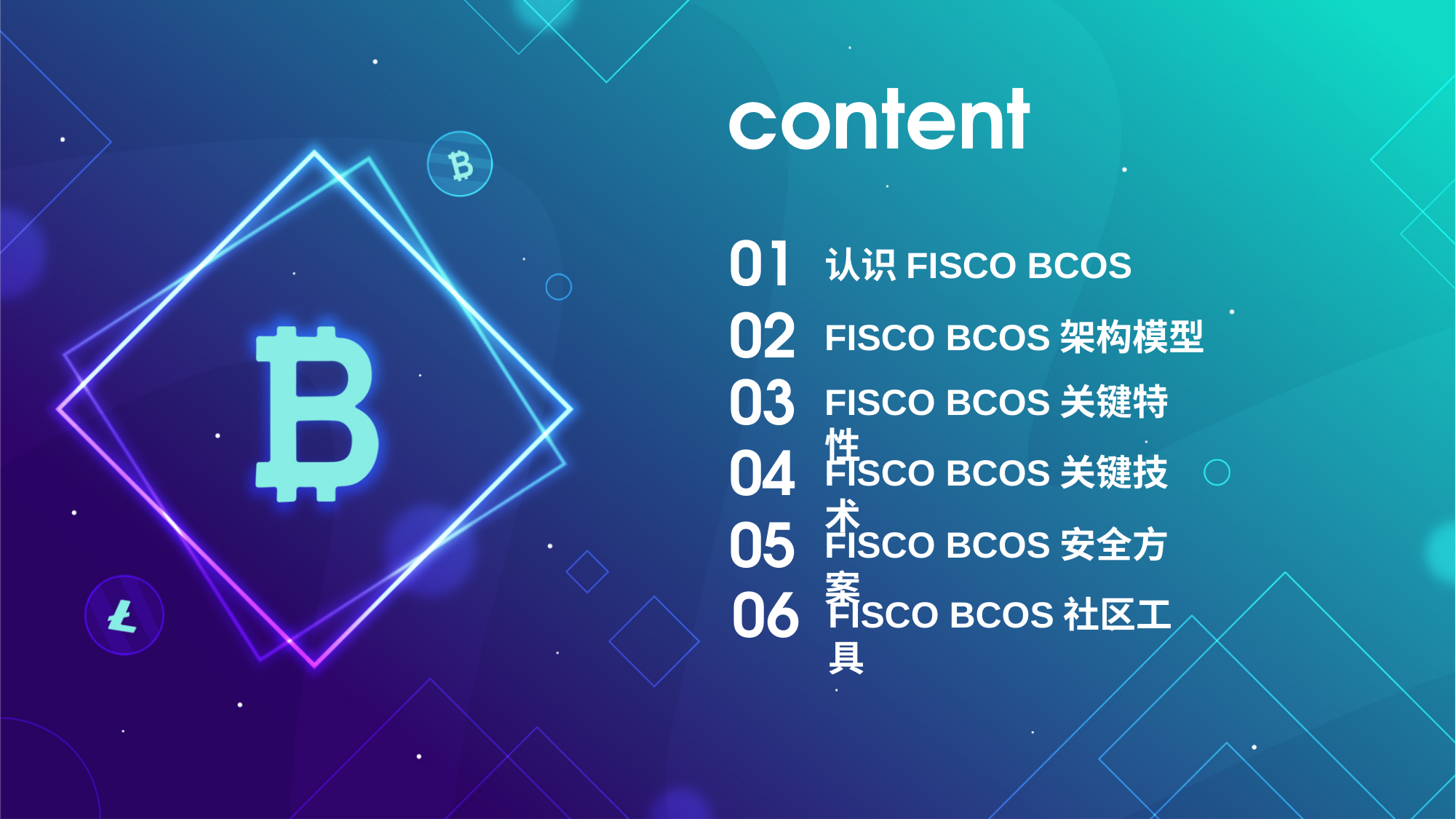

content
01
认识FISCO BCOS
02
FISCO BCOS架构模型
03
FISCO BCOS关键特性
04
FISCO BCOS关键技术
05
FISCO BCOS安全方案
06
FISCO BCOS社区工具